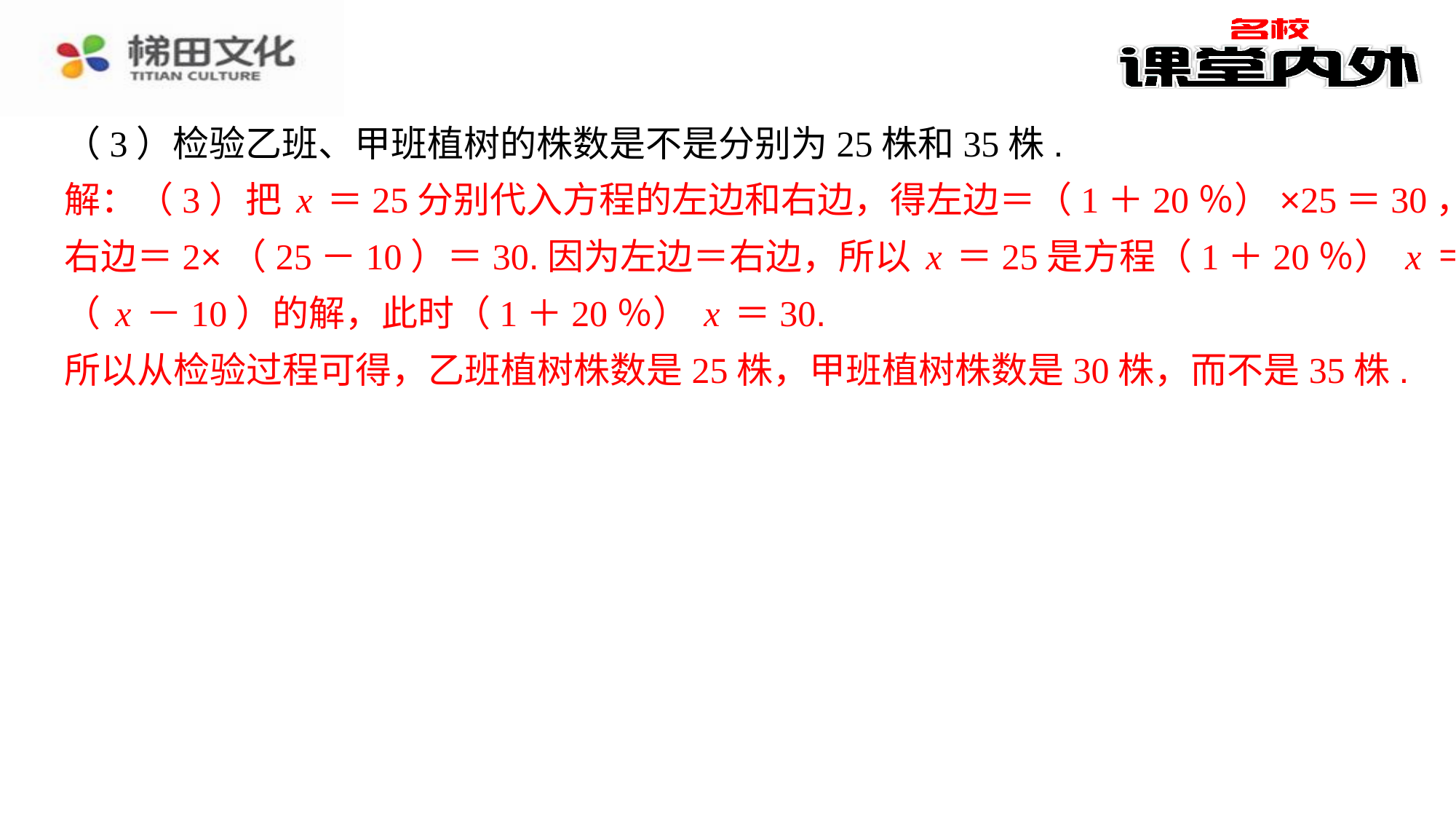

（3）检验乙班、甲班植树的株数是不是分别为25株和35株.
解：（3）把x＝25分别代入方程的左边和右边，得左边＝（1＋20％）×25＝30，
右边＝2×（25－10）＝30.因为左边＝右边，所以x＝25是方程（1＋20％）x＝2
（x－10）的解，此时（1＋20％）x＝30.
所以从检验过程可得，乙班植树株数是25株，甲班植树株数是30株，而不是35株.
解：（3）把x＝25分别代入方程的左边和右边，得左边＝（1＋20％）×25＝30，
右边＝2×（25－10）＝30.因为左边＝右边，所以x＝25是方程（1＋20％）x＝2
（x－10）的解，此时（1＋20％）x＝30.
所以从检验过程可得，乙班植树株数是25株，甲班植树株数是30株，而不是35株.